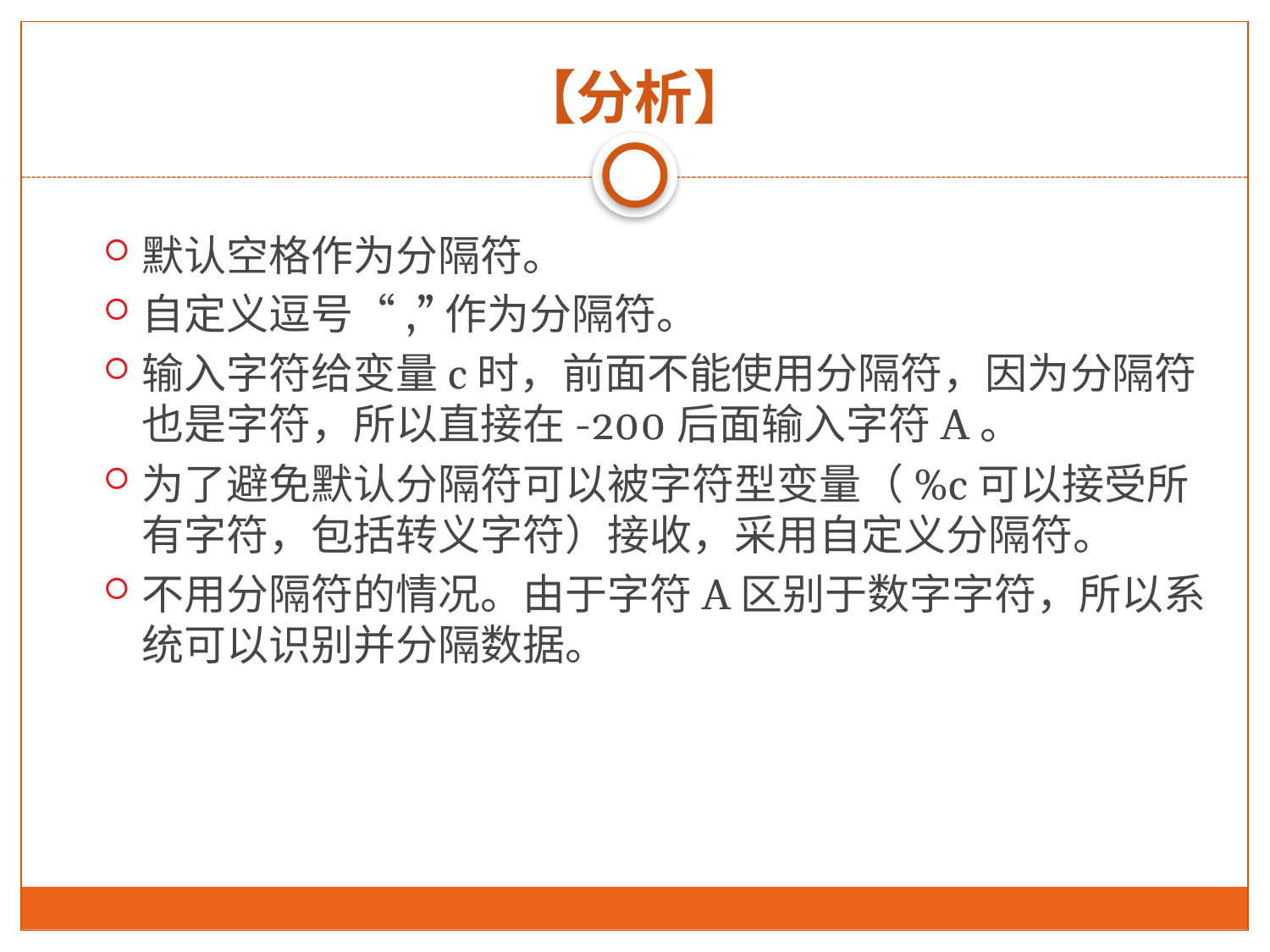

# 【分析】
默认空格作为分隔符。
自定义逗号“,”作为分隔符。
输入字符给变量c时，前面不能使用分隔符，因为分隔符也是字符，所以直接在-200后面输入字符A。
为了避免默认分隔符可以被字符型变量（%c可以接受所有字符，包括转义字符）接收，采用自定义分隔符。
不用分隔符的情况。由于字符A区别于数字字符，所以系统可以识别并分隔数据。